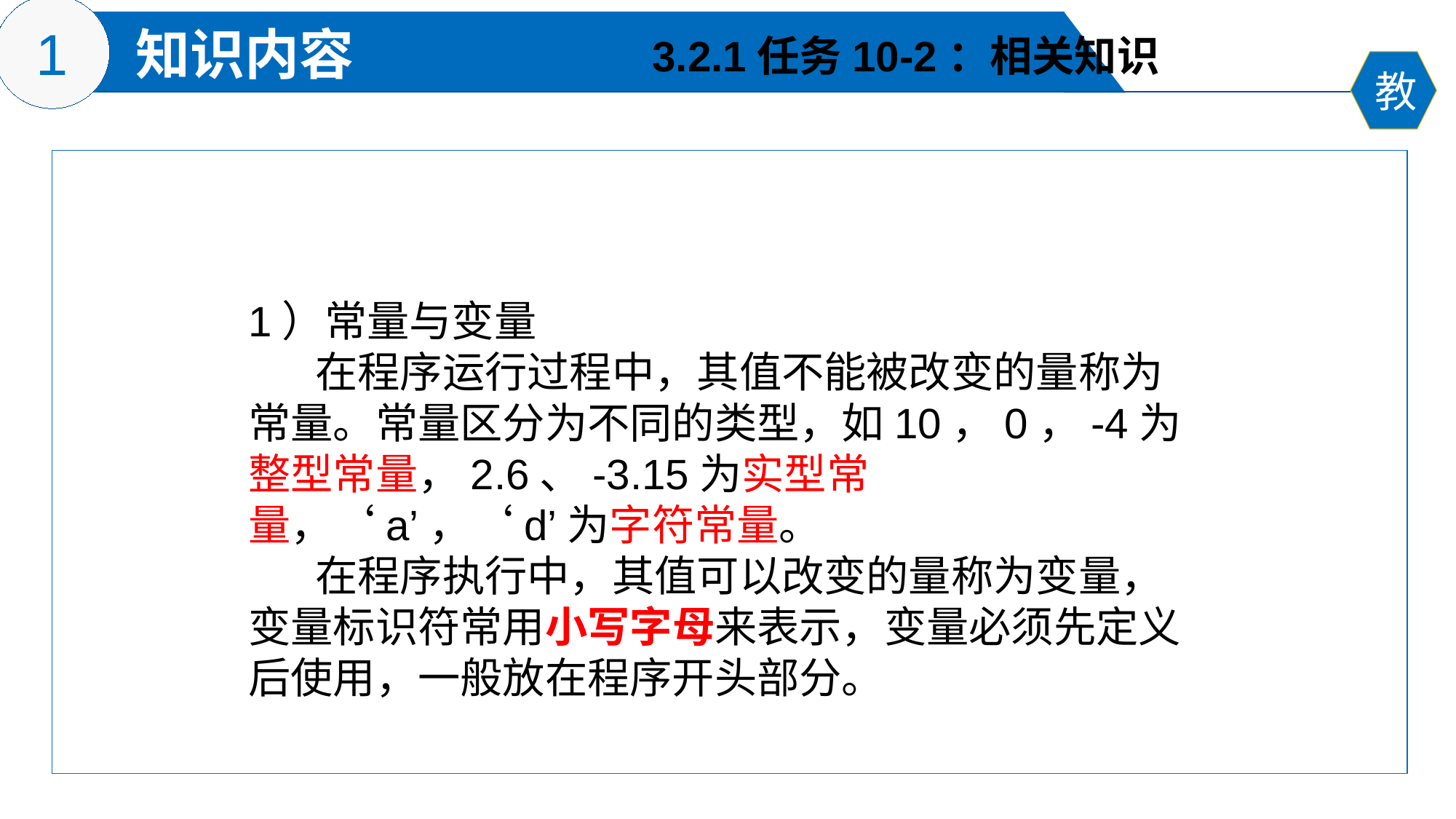

3.2.1任务10-2：相关知识
1）常量与变量
      在程序运行过程中，其值不能被改变的量称为常量。常量区分为不同的类型，如10，0，-4为整型常量，2.6、-3.15为实型常量，‘a’，‘d’为字符常量。
      在程序执行中，其值可以改变的量称为变量，变量标识符常用小写字母来表示，变量必须先定义后使用，一般放在程序开头部分。